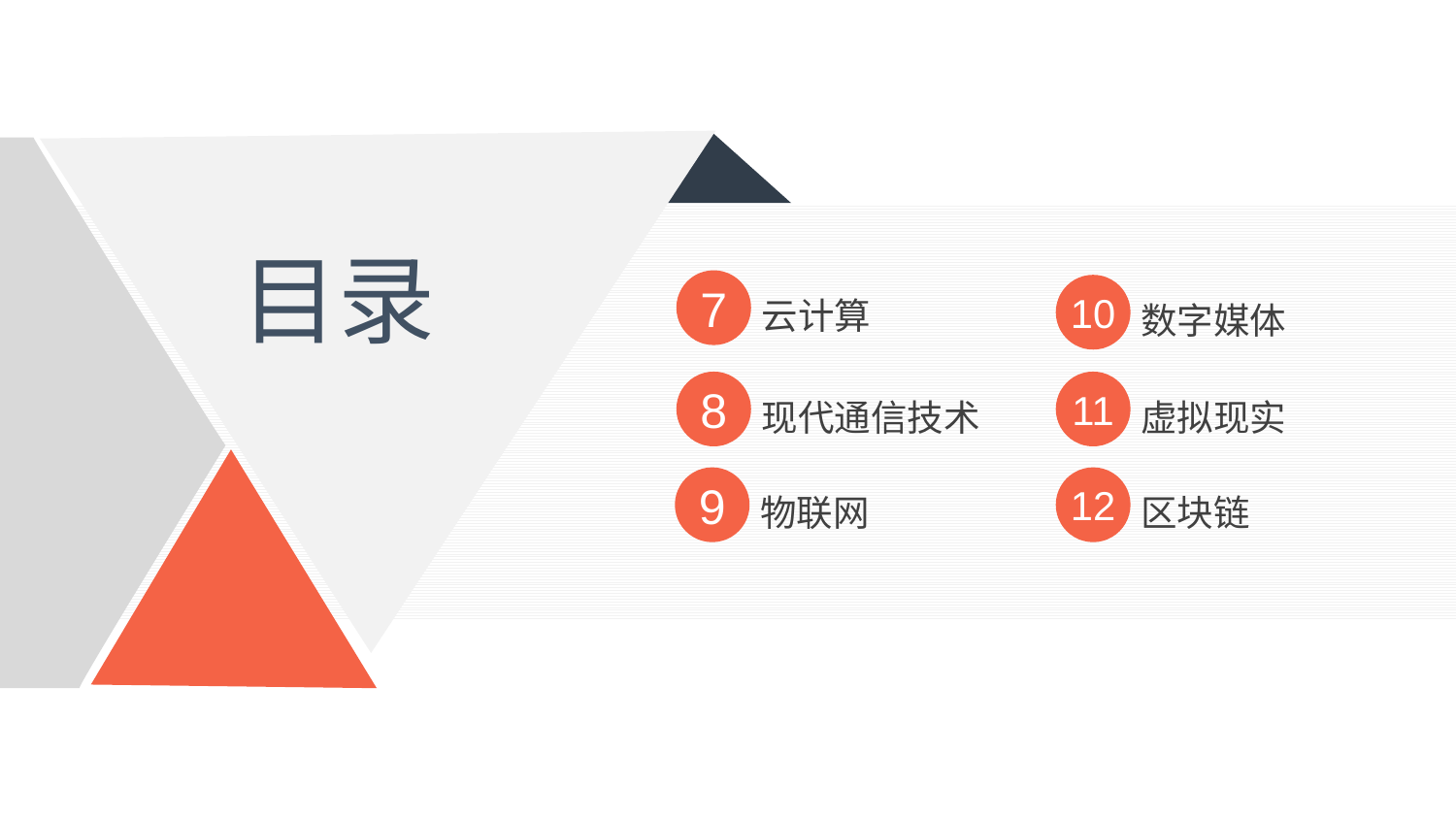

目录
7
云计算
10
数字媒体
8
现代通信技术
11
虚拟现实

9
物联网
12
区块链